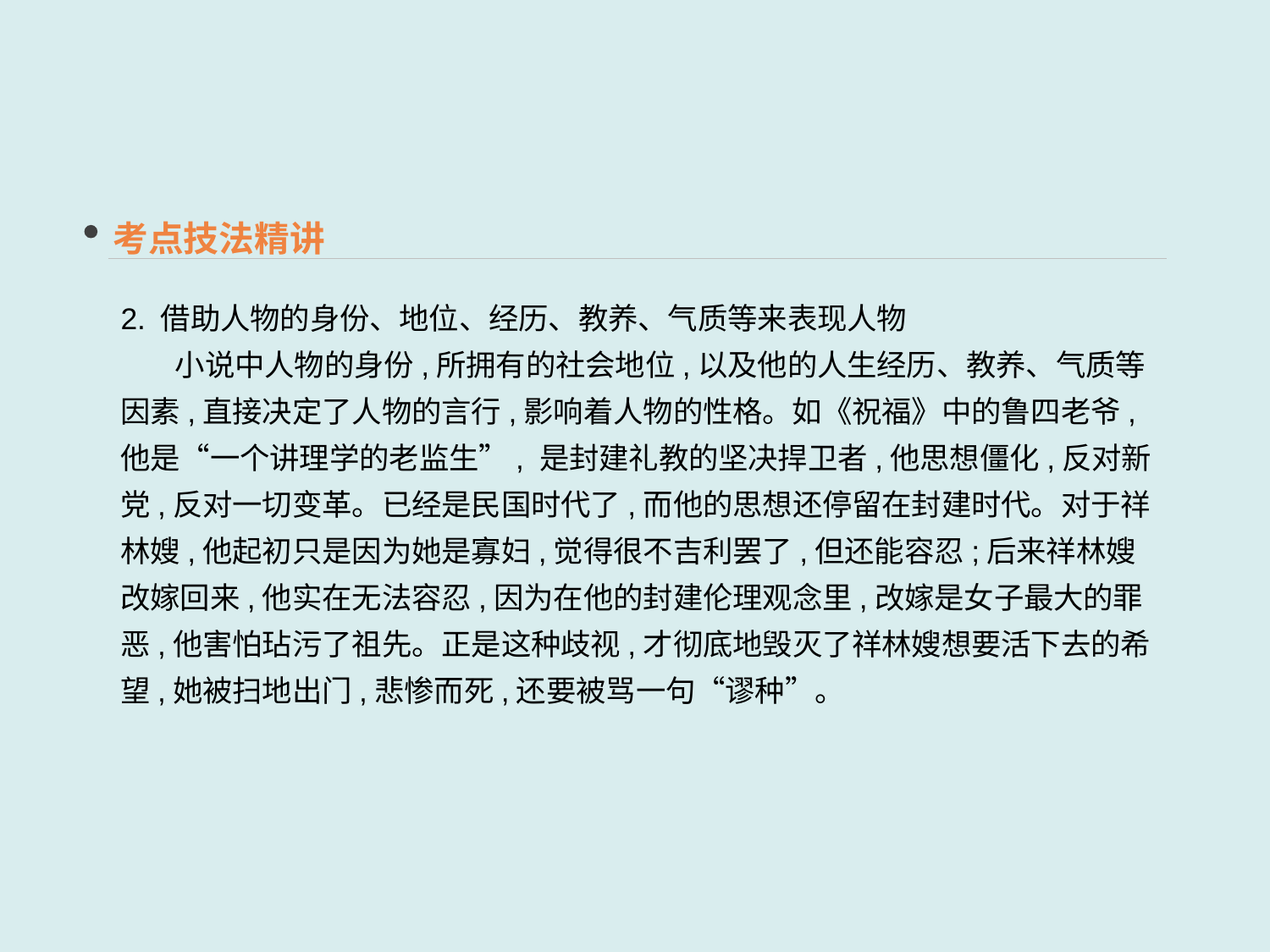

考点技法精讲

2. 借助人物的身份、地位、经历、教养、气质等来表现人物
       小说中人物的身份,所拥有的社会地位,以及他的人生经历、教养、气质等因素,直接决定了人物的言行,影响着人物的性格。如《祝福》中的鲁四老爷,他是“一个讲理学的老监生”, 是封建礼教的坚决捍卫者,他思想僵化,反对新党,反对一切变革。已经是民国时代了,而他的思想还停留在封建时代。对于祥林嫂,他起初只是因为她是寡妇,觉得很不吉利罢了,但还能容忍;后来祥林嫂改嫁回来,他实在无法容忍,因为在他的封建伦理观念里,改嫁是女子最大的罪恶,他害怕玷污了祖先。正是这种歧视,才彻底地毁灭了祥林嫂想要活下去的希望,她被扫地出门,悲惨而死,还要被骂一句“谬种”。